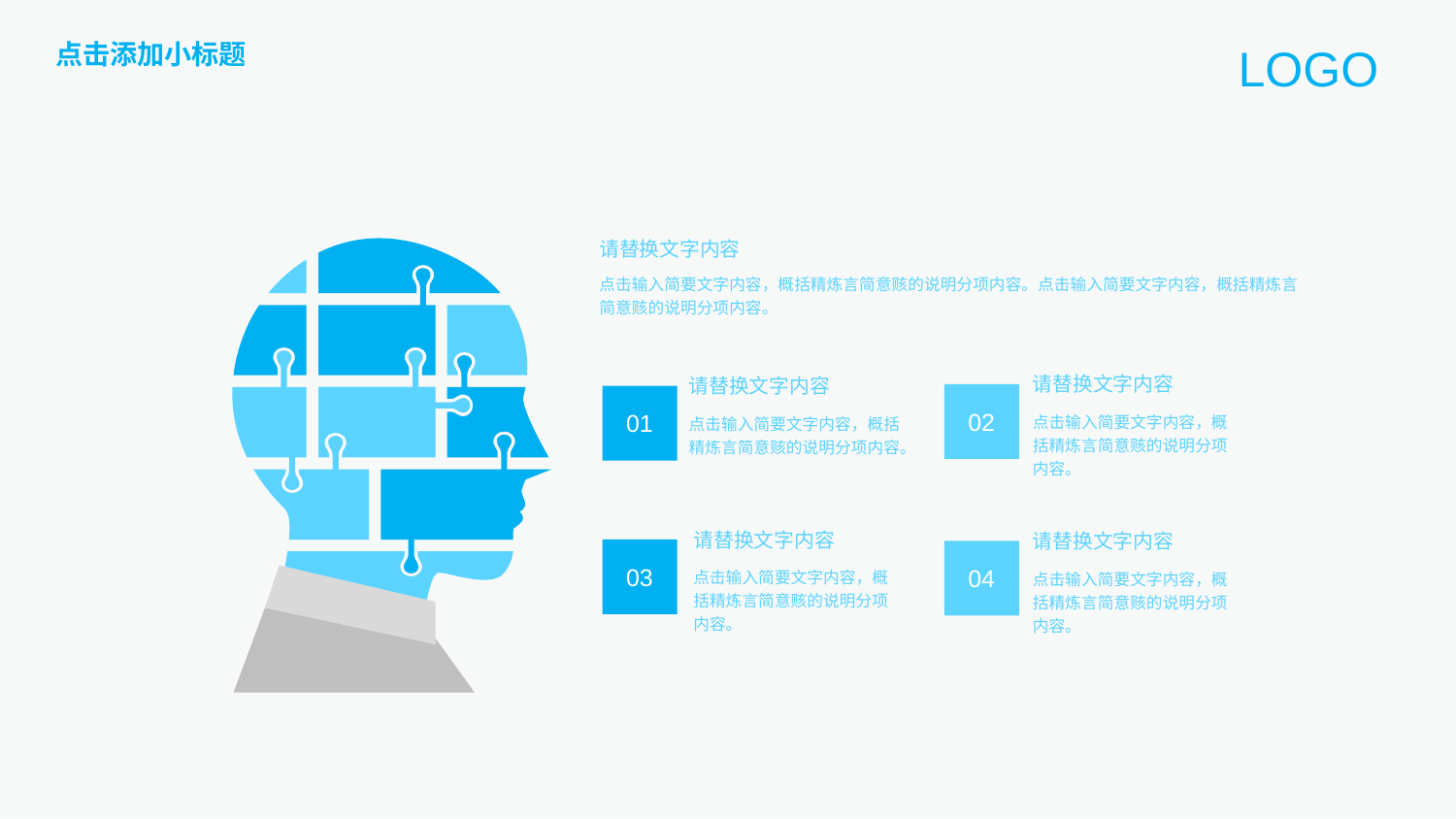

点击添加小标题
LOGO
请替换文字内容

点击输入简要文字内容，概括精炼言简意赅的说明分项内容。点击输入简要文字内容，概括精炼言简意赅的说明分项内容。
请替换文字内容
请替换文字内容

02
01
点击输入简要文字内容，概括精炼言简意赅的说明分项内容。
点击输入简要文字内容，概括精炼言简意赅的说明分项内容。
请替换文字内容
请替换文字内容

03
04
点击输入简要文字内容，概括精炼言简意赅的说明分项内容。
点击输入简要文字内容，概括精炼言简意赅的说明分项内容。